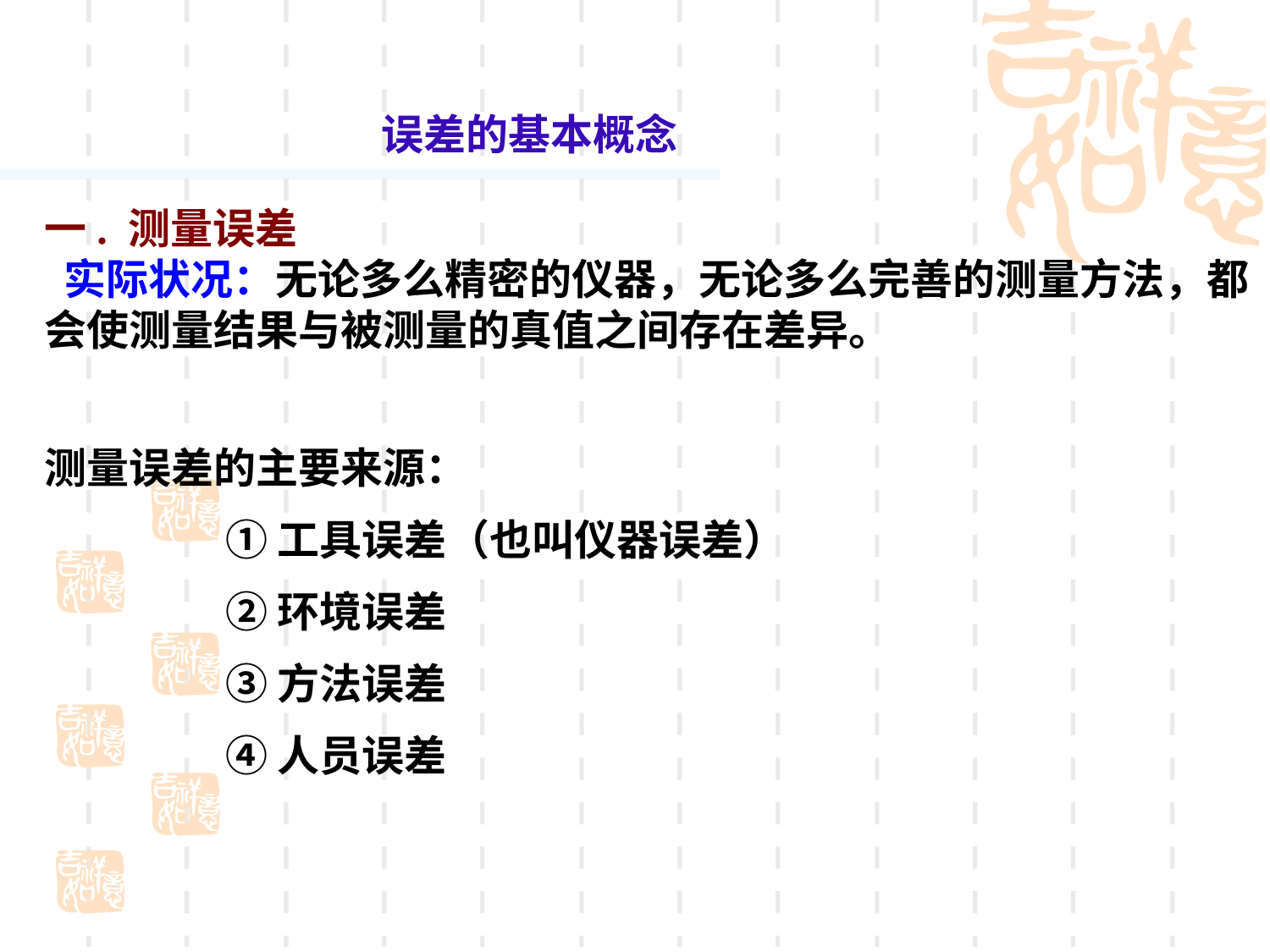

误差的基本概念

一. 测量误差
 实际状况：无论多么精密的仪器，无论多么完善的测量方法，都会使测量结果与被测量的真值之间存在差异。
测量误差的主要来源：
                   ①工具误差（也叫仪器误差）
                   ②环境误差
                   ③方法误差
                   ④人员误差